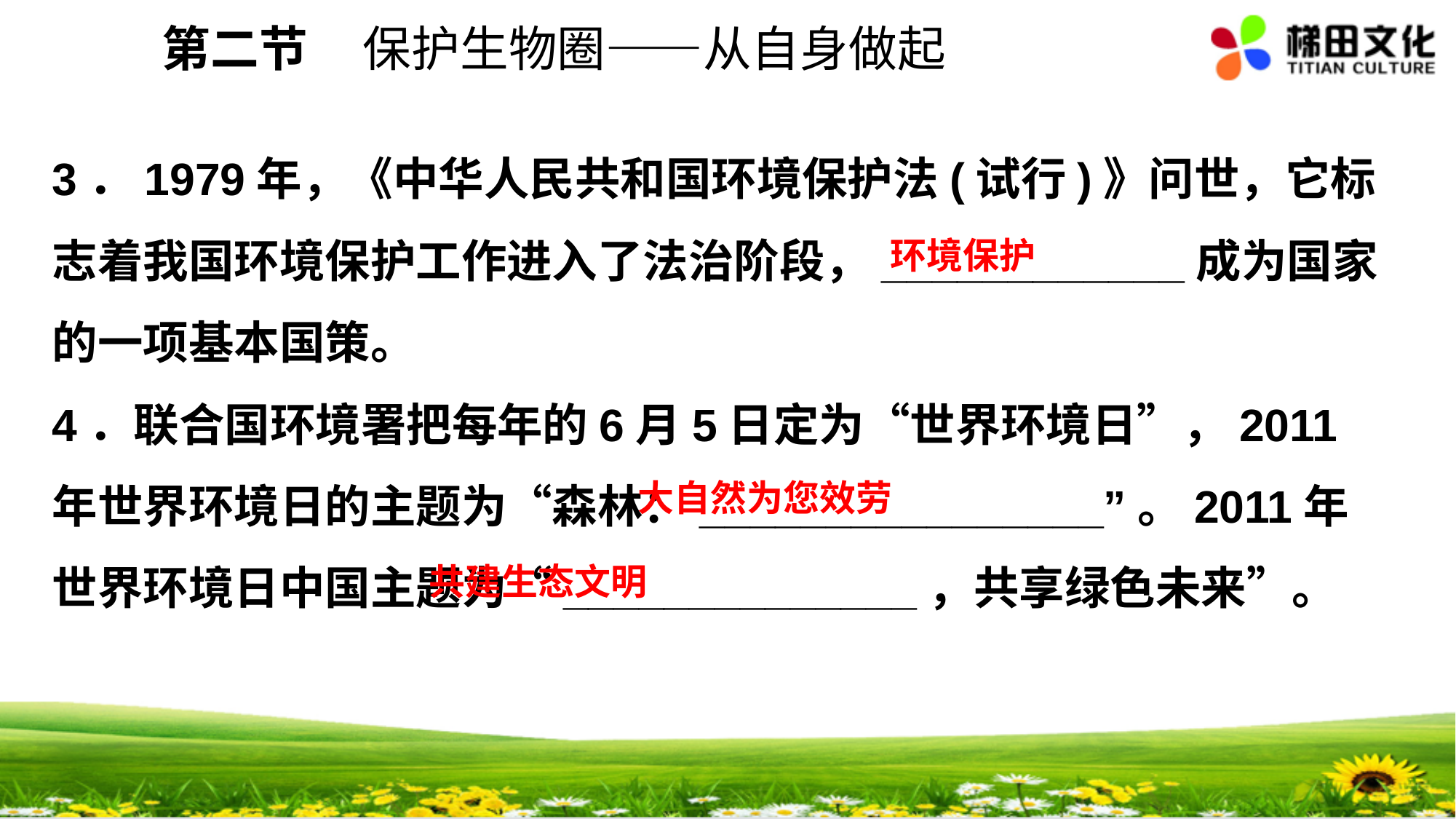

第二节     保护生物圈——从自身做起
3．1979年，《中华人民共和国环境保护法(试行)》问世，它标志着我国环境保护工作进入了法治阶段，____________成为国家的一项基本国策。
4．联合国环境署把每年的6月5日定为“世界环境日”，2011年世界环境日的主题为“森林：________________”。2011年世界环境日中国主题为“______________，共享绿色未来”。
环境保护
大自然为您效劳
共建生态文明